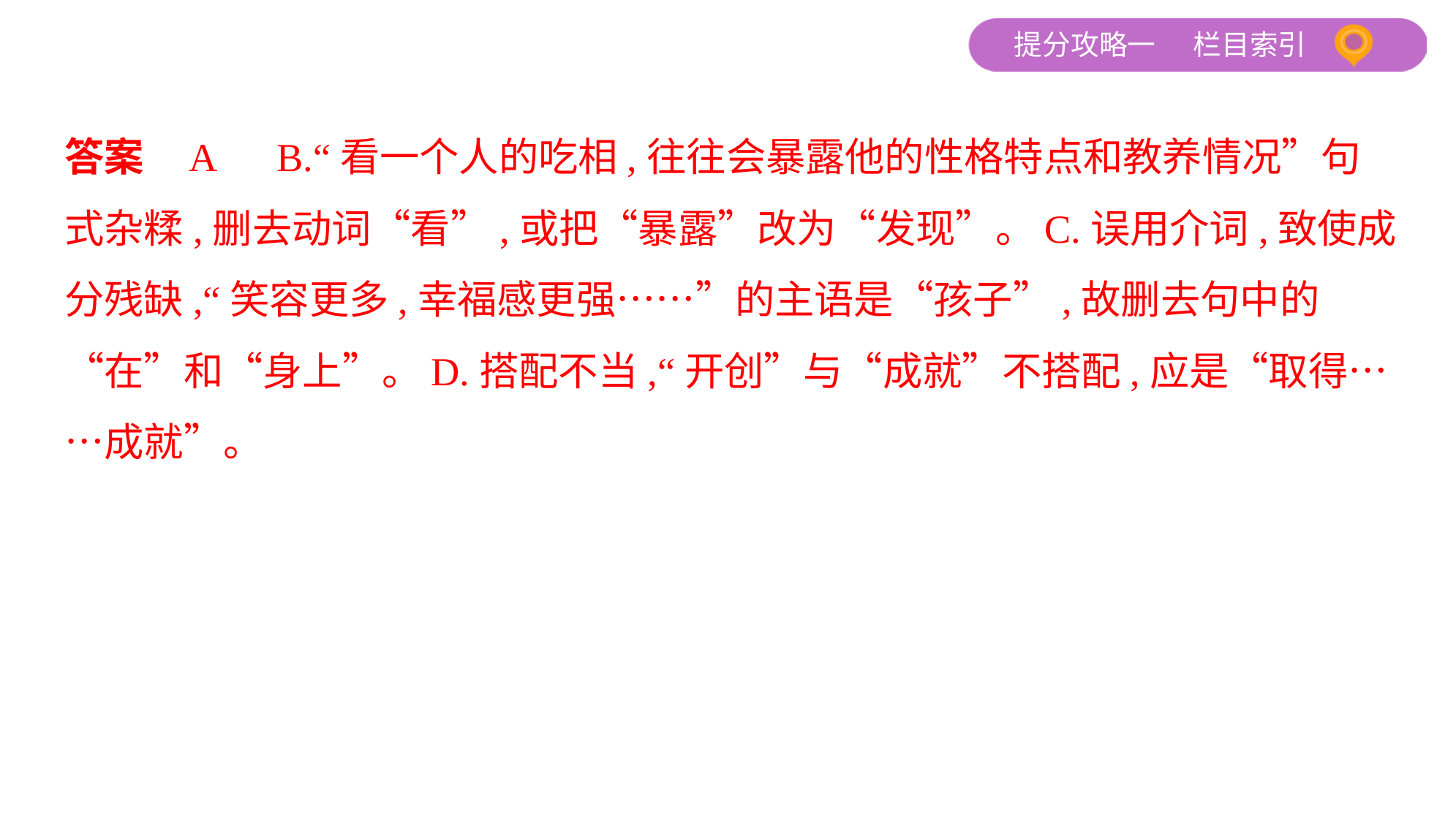

答案    A　B.“看一个人的吃相,往往会暴露他的性格特点和教养情况”句
式杂糅,删去动词“看”,或把“暴露”改为“发现”。C.误用介词,致使成
分残缺,“笑容更多,幸福感更强……”的主语是“孩子”,故删去句中的
“在”和“身上”。D.搭配不当,“开创”与“成就”不搭配,应是“取得…
…成就”。